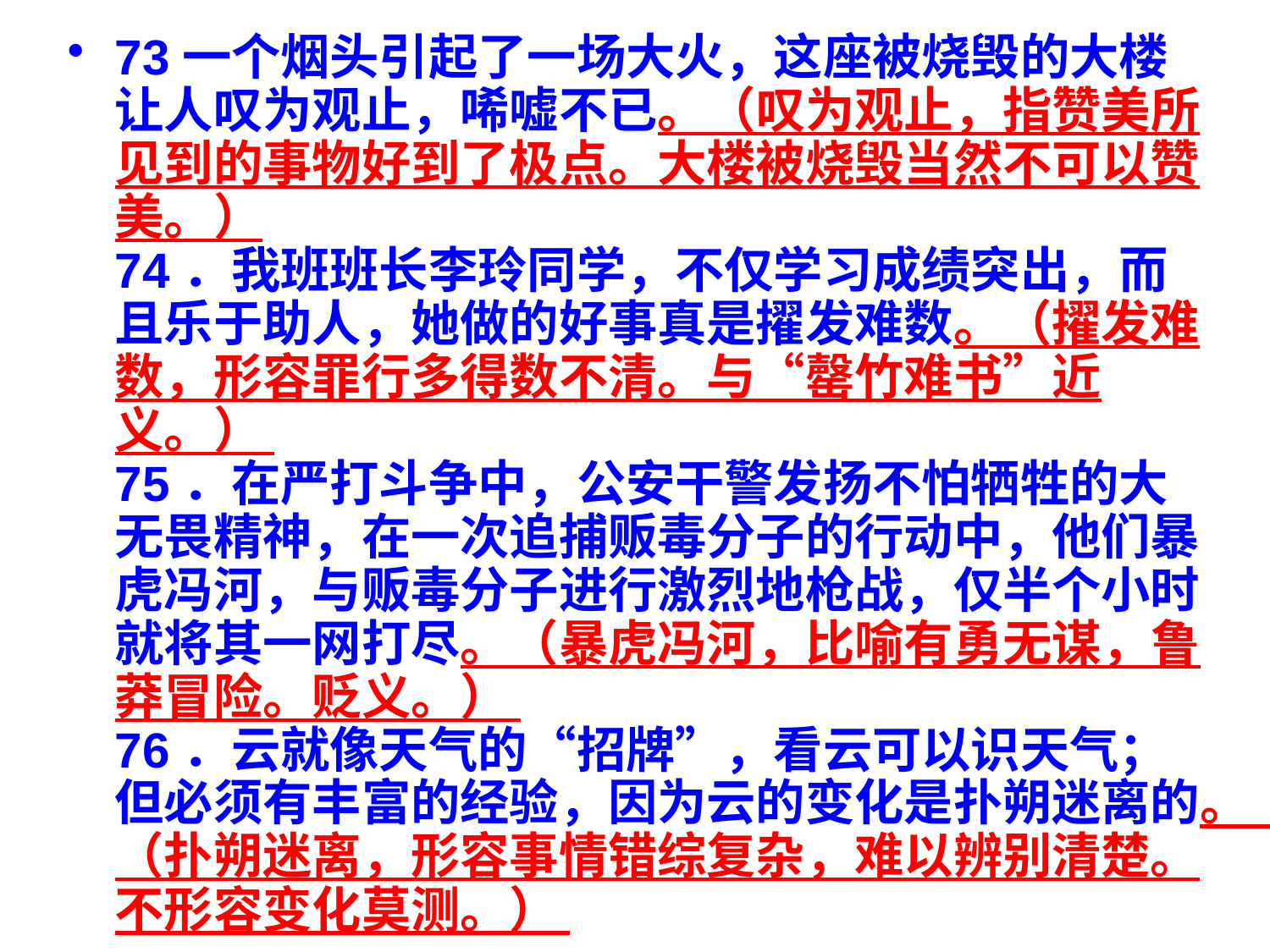

73一个烟头引起了一场大火，这座被烧毁的大楼让人叹为观止，唏嘘不已。（叹为观止，指赞美所见到的事物好到了极点。大楼被烧毁当然不可以赞美。）
74．我班班长李玲同学，不仅学习成绩突出，而且乐于助人，她做的好事真是擢发难数。（擢发难数，形容罪行多得数不清。与“罄竹难书”近义。） 
75．在严打斗争中，公安干警发扬不怕牺牲的大无畏精神，在一次追捕贩毒分子的行动中，他们暴虎冯河，与贩毒分子进行激烈地枪战，仅半个小时就将其一网打尽。（暴虎冯河，比喻有勇无谋，鲁莽冒险。贬义。） 
76．云就像天气的“招牌”，看云可以识天气；但必须有丰富的经验，因为云的变化是扑朔迷离的。（扑朔迷离，形容事情错综复杂，难以辨别清楚。不形容变化莫测。）